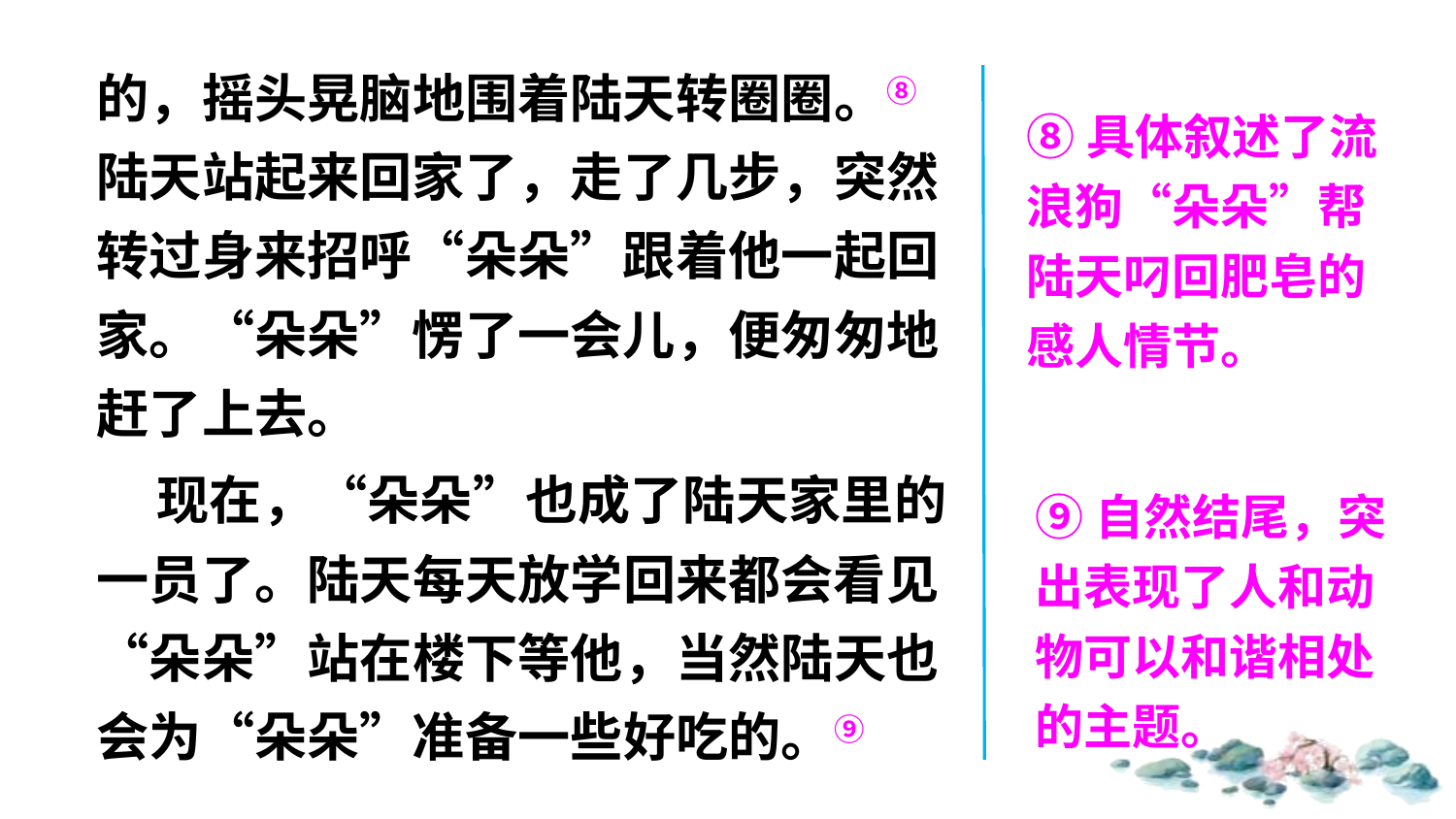

的，摇头晃脑地围着陆天转圈圈。⑧陆天站起来回家了，走了几步，突然转过身来招呼“朵朵”跟着他一起回家。“朵朵”愣了一会儿，便匆匆地赶了上去。
    现在，“朵朵”也成了陆天家里的一员了。陆天每天放学回来都会看见“朵朵”站在楼下等他，当然陆天也会为“朵朵”准备一些好吃的。⑨
⑧具体叙述了流浪狗“朵朵”帮陆天叼回肥皂的感人情节。
⑨自然结尾，突出表现了人和动物可以和谐相处的主题。